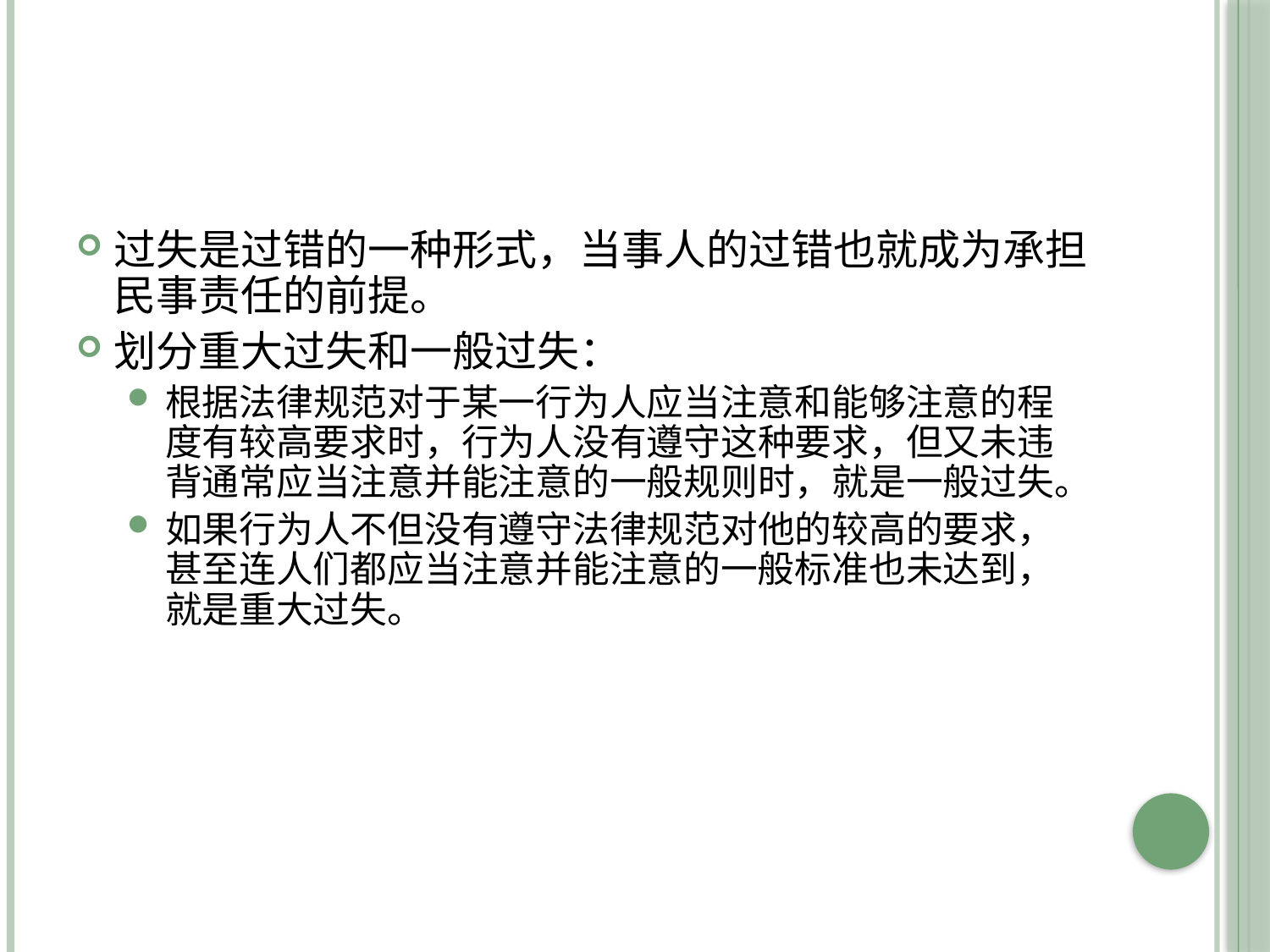

#
过失是过错的一种形式，当事人的过错也就成为承担民事责任的前提。
划分重大过失和一般过失：
根据法律规范对于某一行为人应当注意和能够注意的程度有较高要求时，行为人没有遵守这种要求，但又未违背通常应当注意并能注意的一般规则时，就是一般过失。
如果行为人不但没有遵守法律规范对他的较高的要求，甚至连人们都应当注意并能注意的一般标准也未达到，就是重大过失。